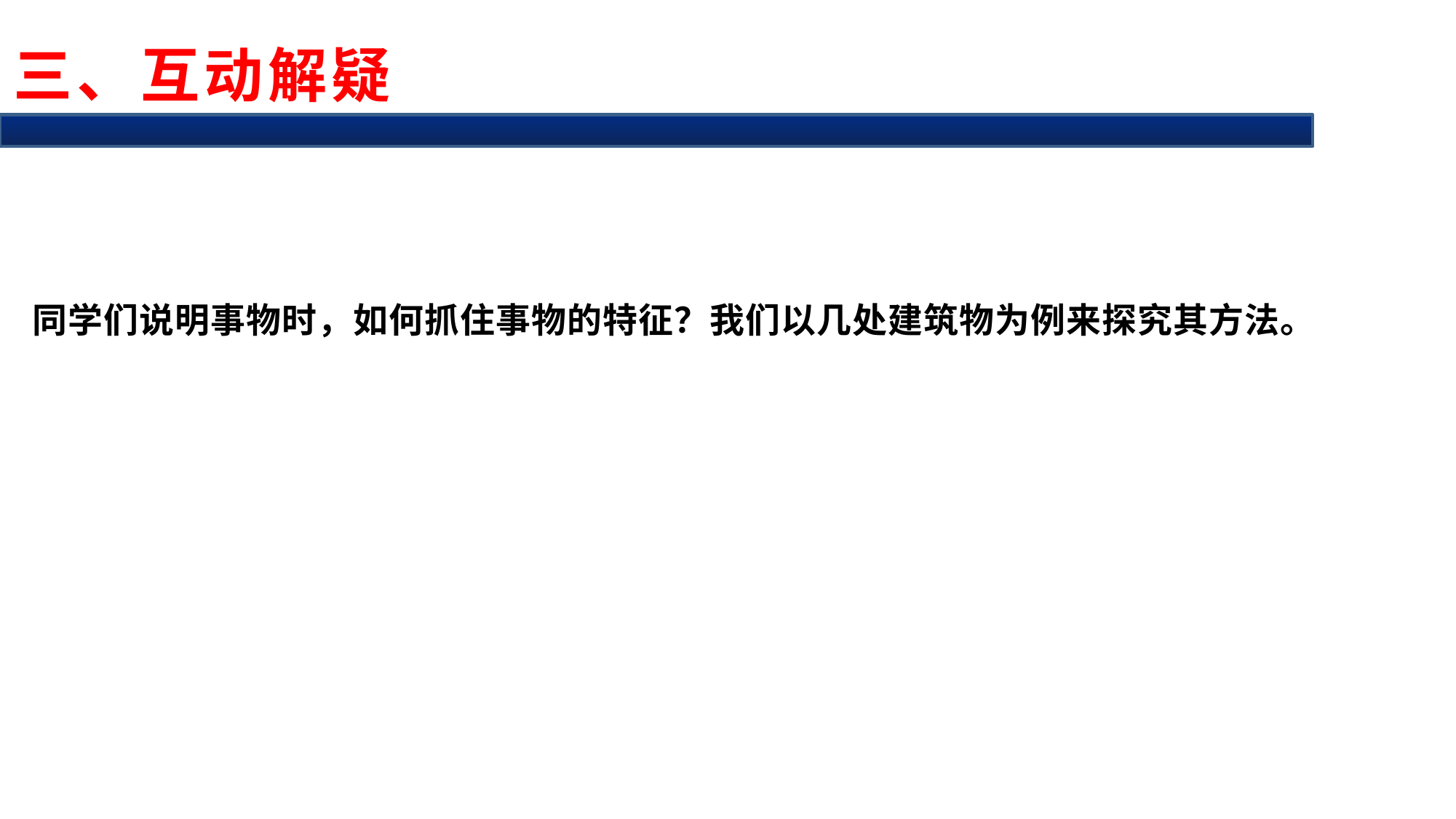

三、互动解疑

同学们说明事物时，如何抓住事物的特征？我们以几处建筑物为例来探究其方法。